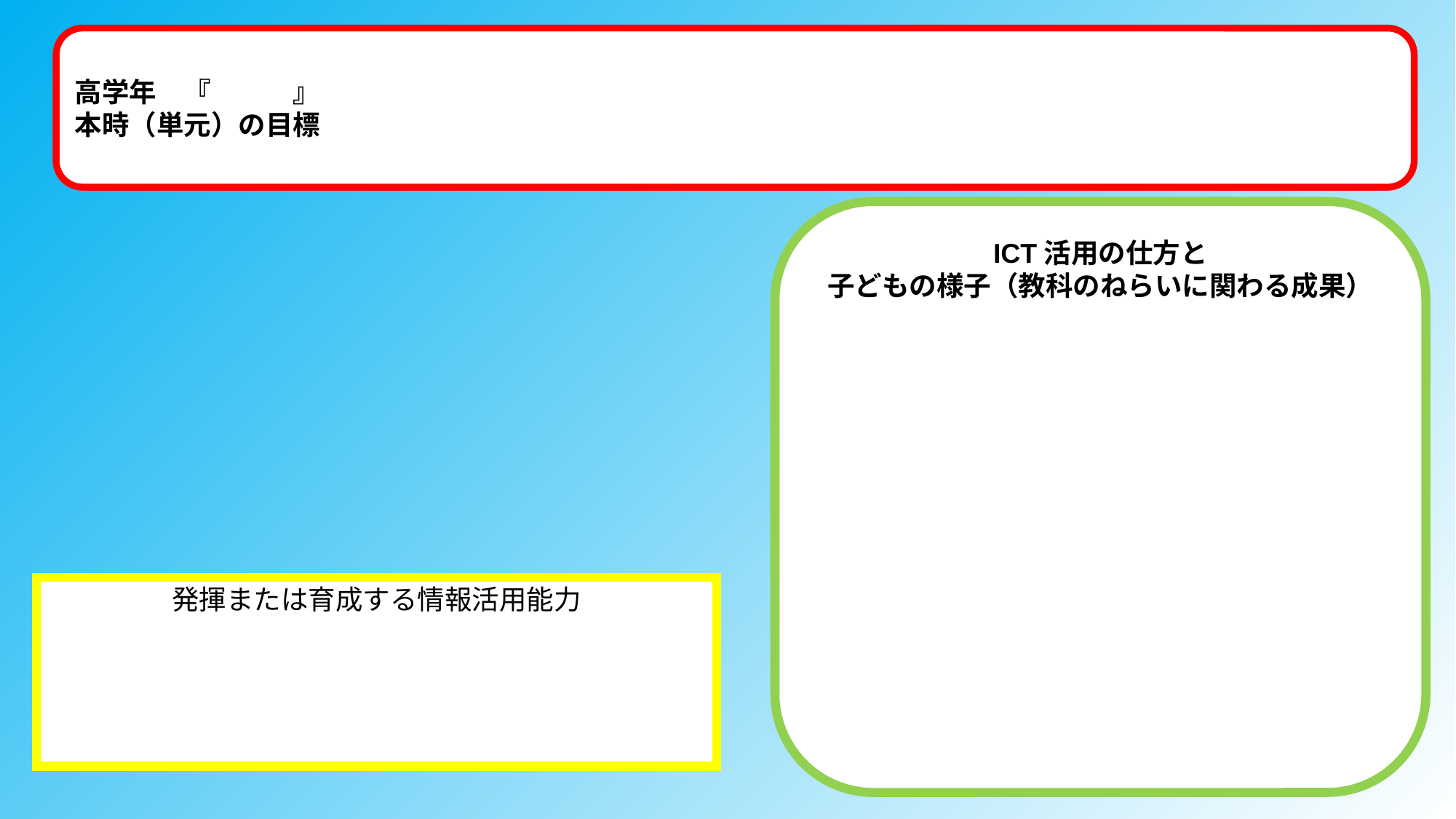

高学年　『　　　』
本時（単元）の目標
ICT活用の仕方と
子どもの様子（教科のねらいに関わる成果）

発揮または育成する情報活用能力